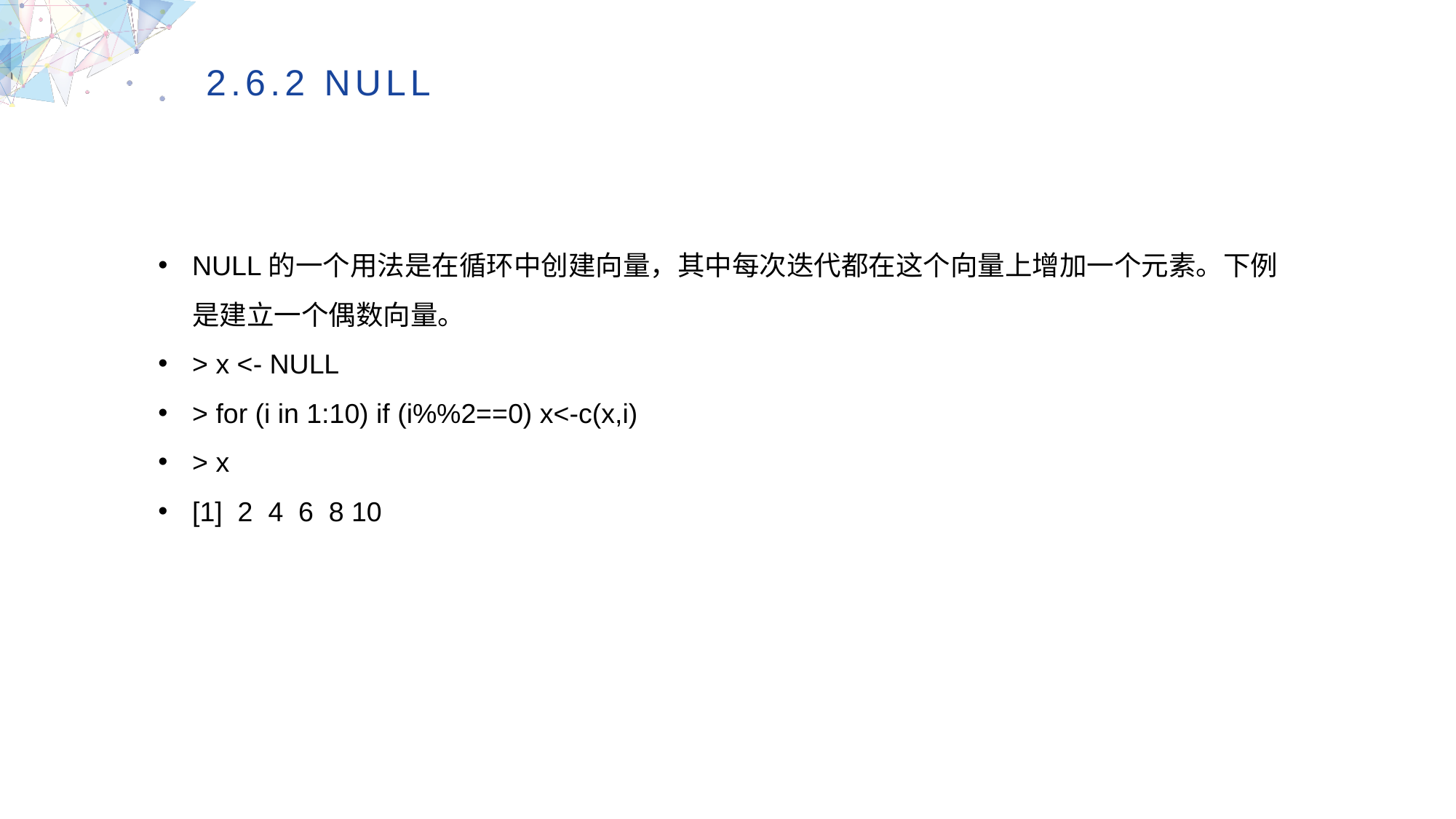

2.6.2 NULL
NULL的一个用法是在循环中创建向量，其中每次迭代都在这个向量上增加一个元素。下例是建立一个偶数向量。
> x <- NULL
> for (i in 1:10) if (i%%2==0) x<-c(x,i)
> x
[1]  2  4  6  8 10

MULTIPURPOSE PRESENTATION TEMPLATE | UNIQUE DESIGN
Welcome Message
Please replace text, click add relevant headline, modify the text content, also can copy your content to this directly. Please replace text, click add relevant headline, modify the text content, also can copy your content to this directly.